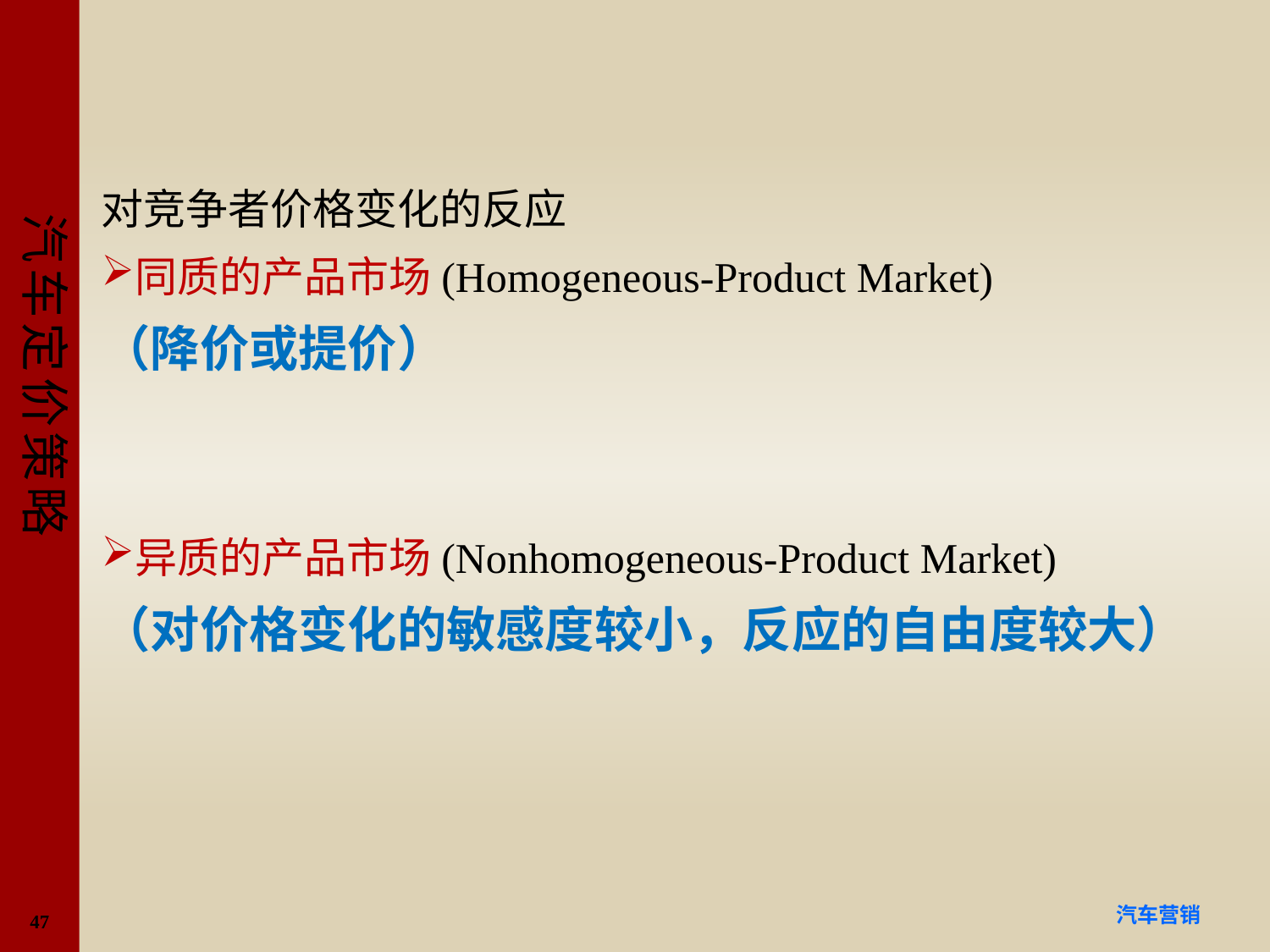

#
对竞争者价格变化的反应
同质的产品市场(Homogeneous-Product Market)
（降价或提价）

异质的产品市场(Nonhomogeneous-Product Market)
（对价格变化的敏感度较小，反应的自由度较大）

47